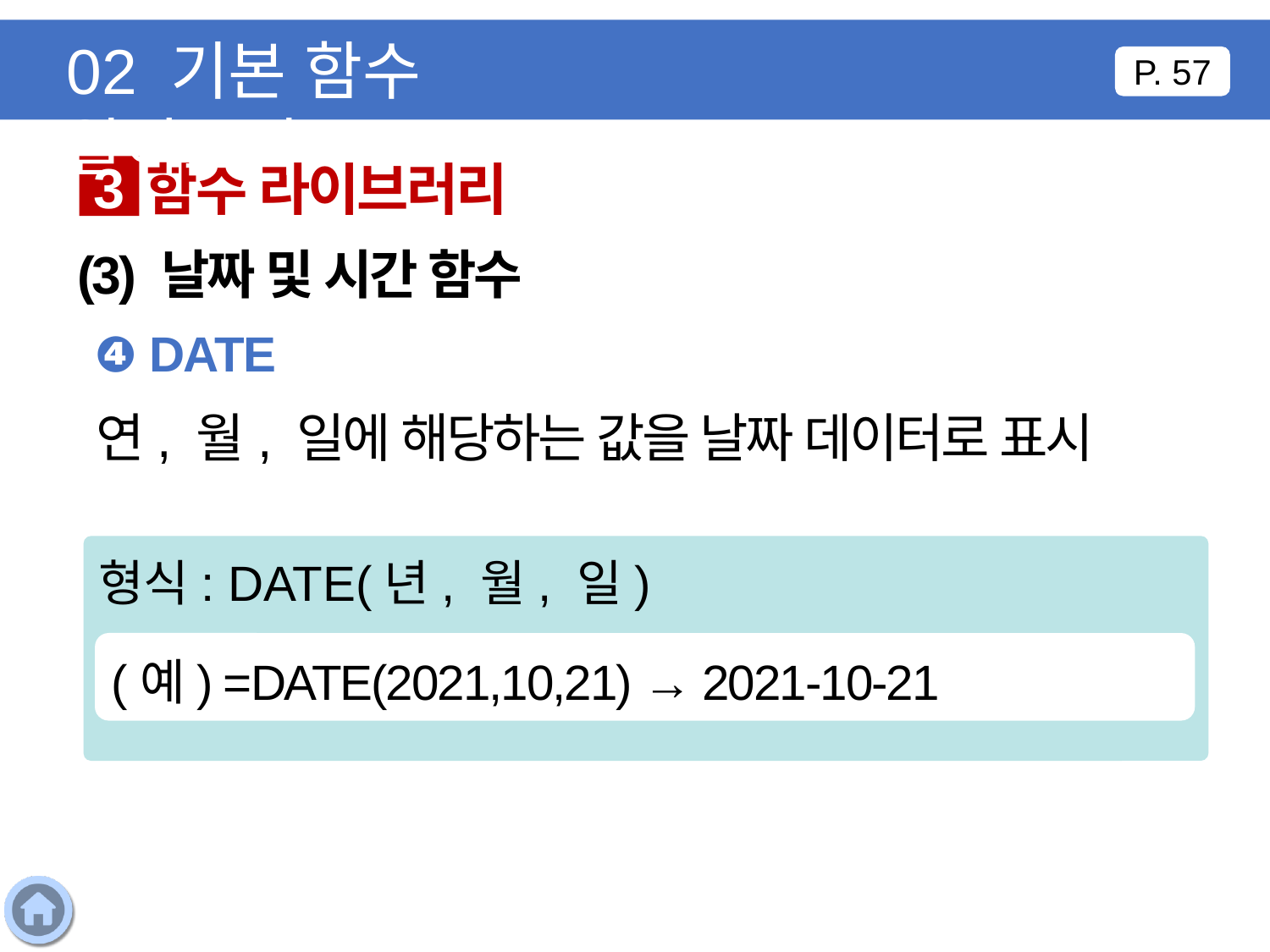

02 기본 함수 알아보기
P. 57
함수 라이브러리
3
(3) 날짜 및 시간 함수
❹ DATE
연, 월, 일에 해당하는 값을 날짜 데이터로 표시
형식: DATE(년, 월, 일)
(예) =DATE(2021,10,21) → 2021-10-21